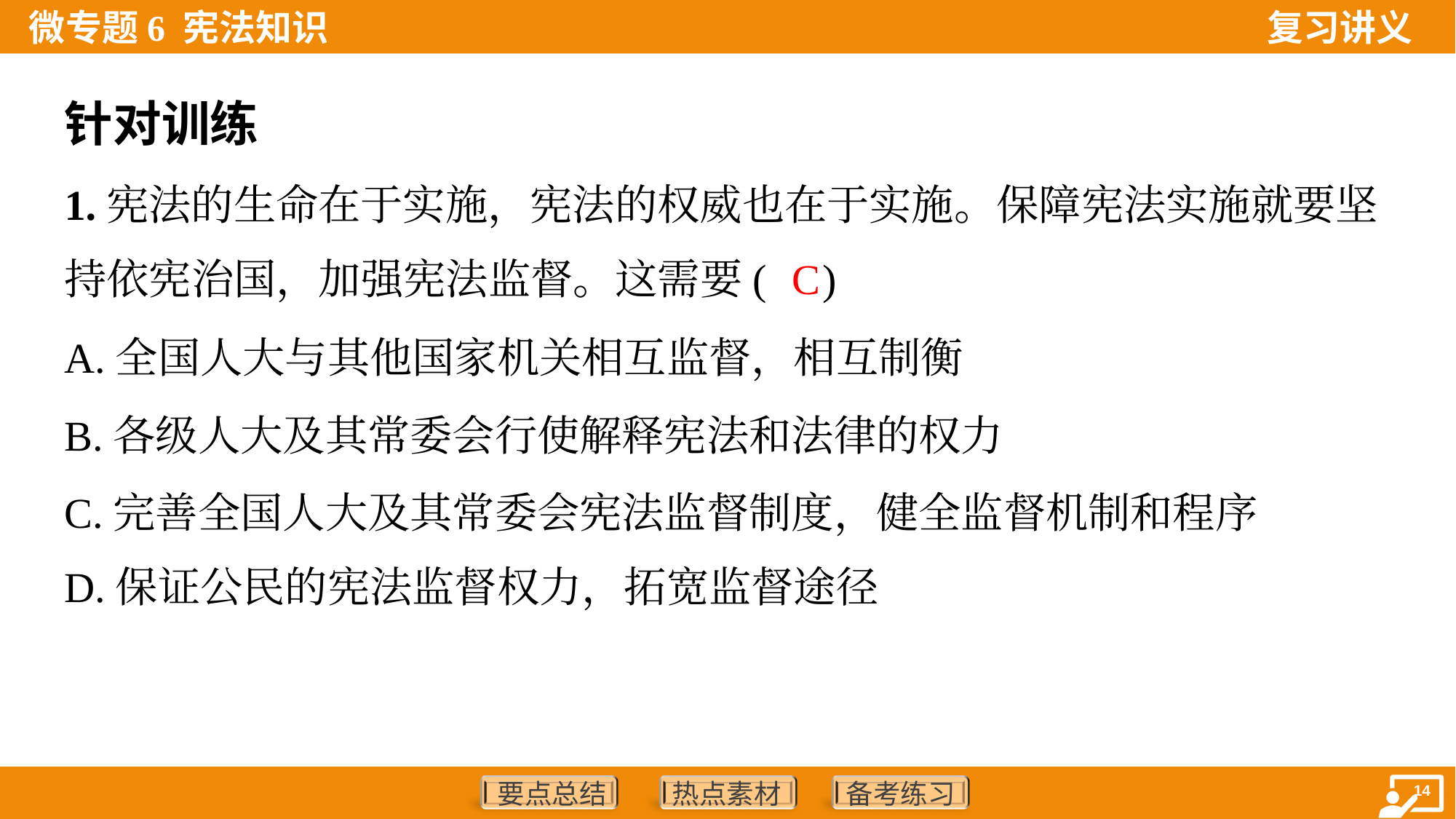

针对训练
1.宪法的生命在于实施，宪法的权威也在于实施。保障宪法实施就要坚
持依宪治国，加强宪法监督。这需要(     )
C
A.全国人大与其他国家机关相互监督，相互制衡
B.各级人大及其常委会行使解释宪法和法律的权力
C.完善全国人大及其常委会宪法监督制度，健全监督机制和程序
D.保证公民的宪法监督权力，拓宽监督途径